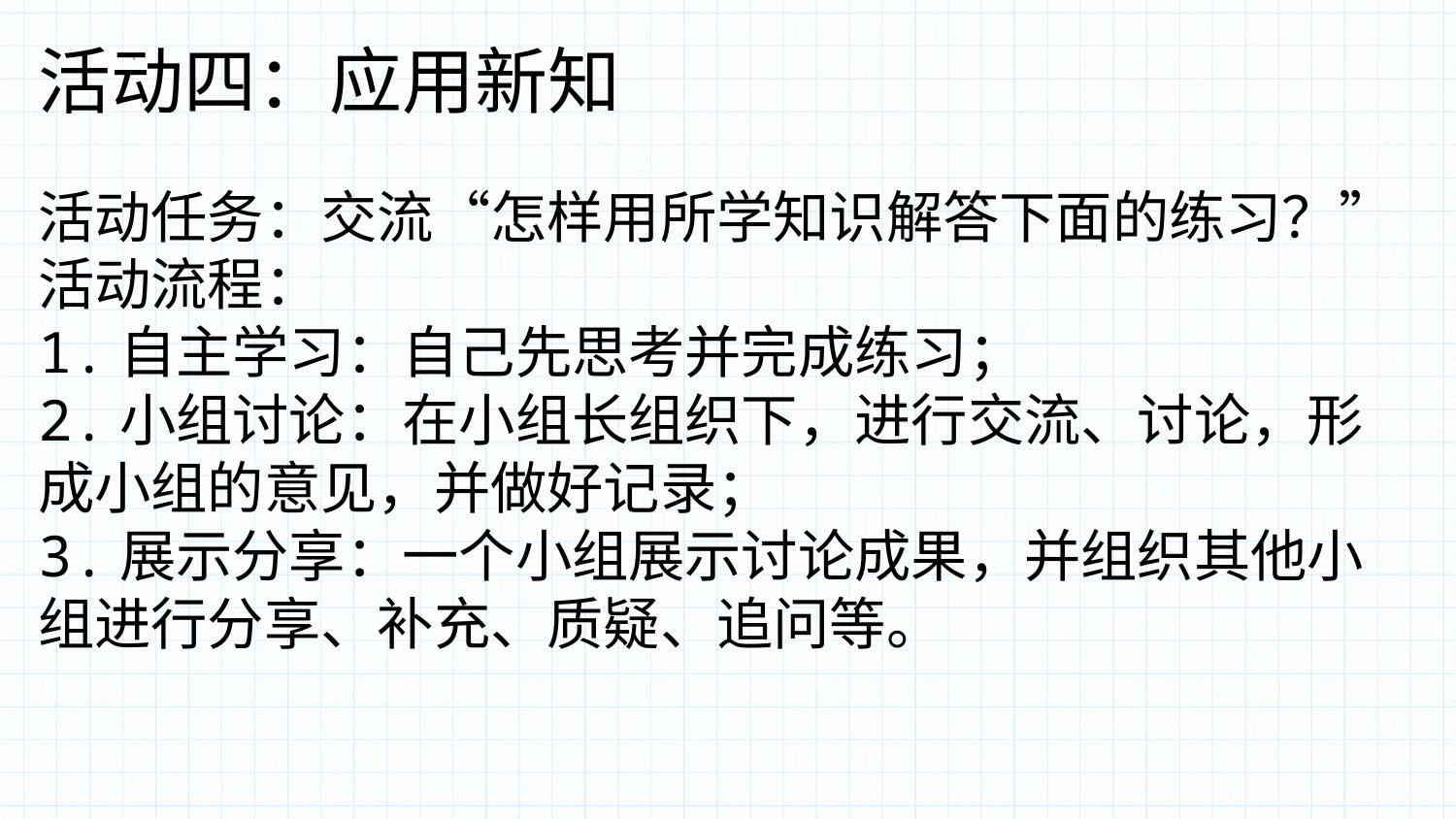

活动四：应用新知

活动任务：交流“怎样用所学知识解答下面的练习？”
活动流程：
1.自主学习：自己先思考并完成练习；
2.小组讨论：在小组长组织下，进行交流、讨论，形成小组的意见，并做好记录；
3.展示分享：一个小组展示讨论成果，并组织其他小组进行分享、补充、质疑、追问等。